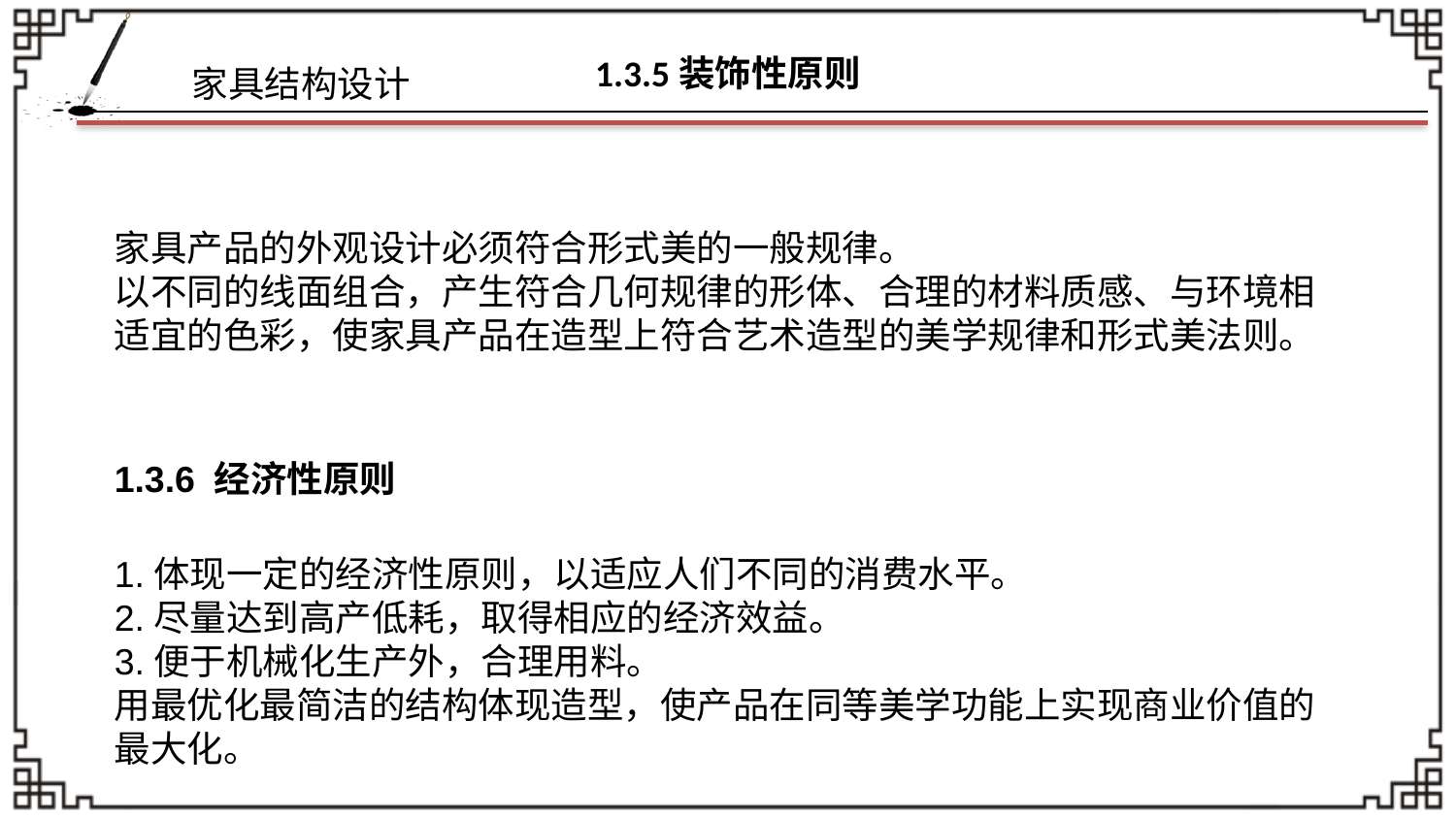

# 1.3.5装饰性原则
家具产品的外观设计必须符合形式美的一般规律。
以不同的线面组合，产生符合几何规律的形体、合理的材料质感、与环境相适宜的色彩，使家具产品在造型上符合艺术造型的美学规律和形式美法则。
1.3.6 经济性原则
1.体现一定的经济性原则，以适应人们不同的消费水平。
2.尽量达到高产低耗，取得相应的经济效益。
3.便于机械化生产外，合理用料。
用最优化最简洁的结构体现造型，使产品在同等美学功能上实现商业价值的最大化。